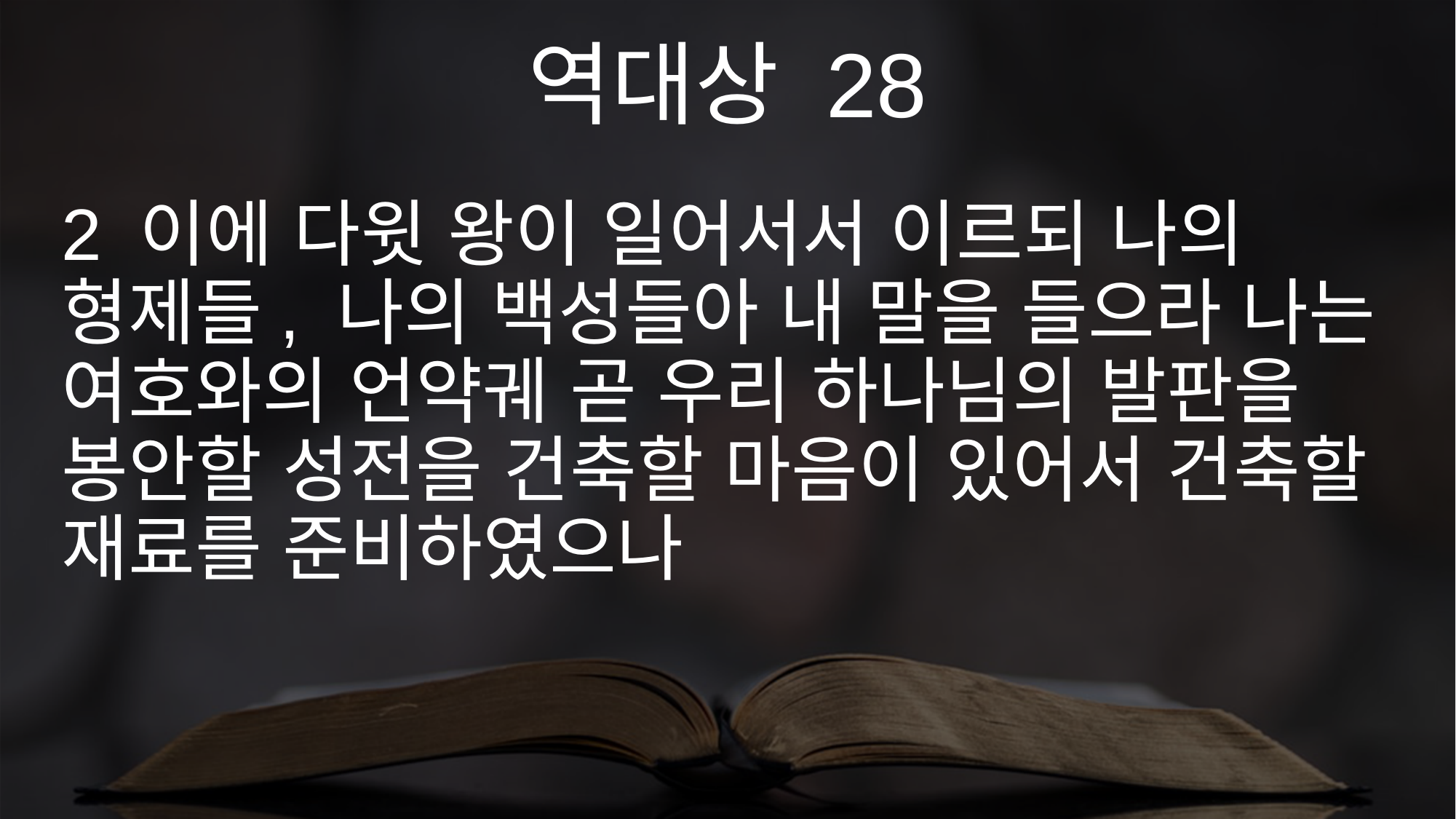

역대상 28
2 이에 다윗 왕이 일어서서 이르되 나의 형제들, 나의 백성들아 내 말을 들으라 나는 여호와의 언약궤 곧 우리 하나님의 발판을 봉안할 성전을 건축할 마음이 있어서 건축할 재료를 준비하였으나